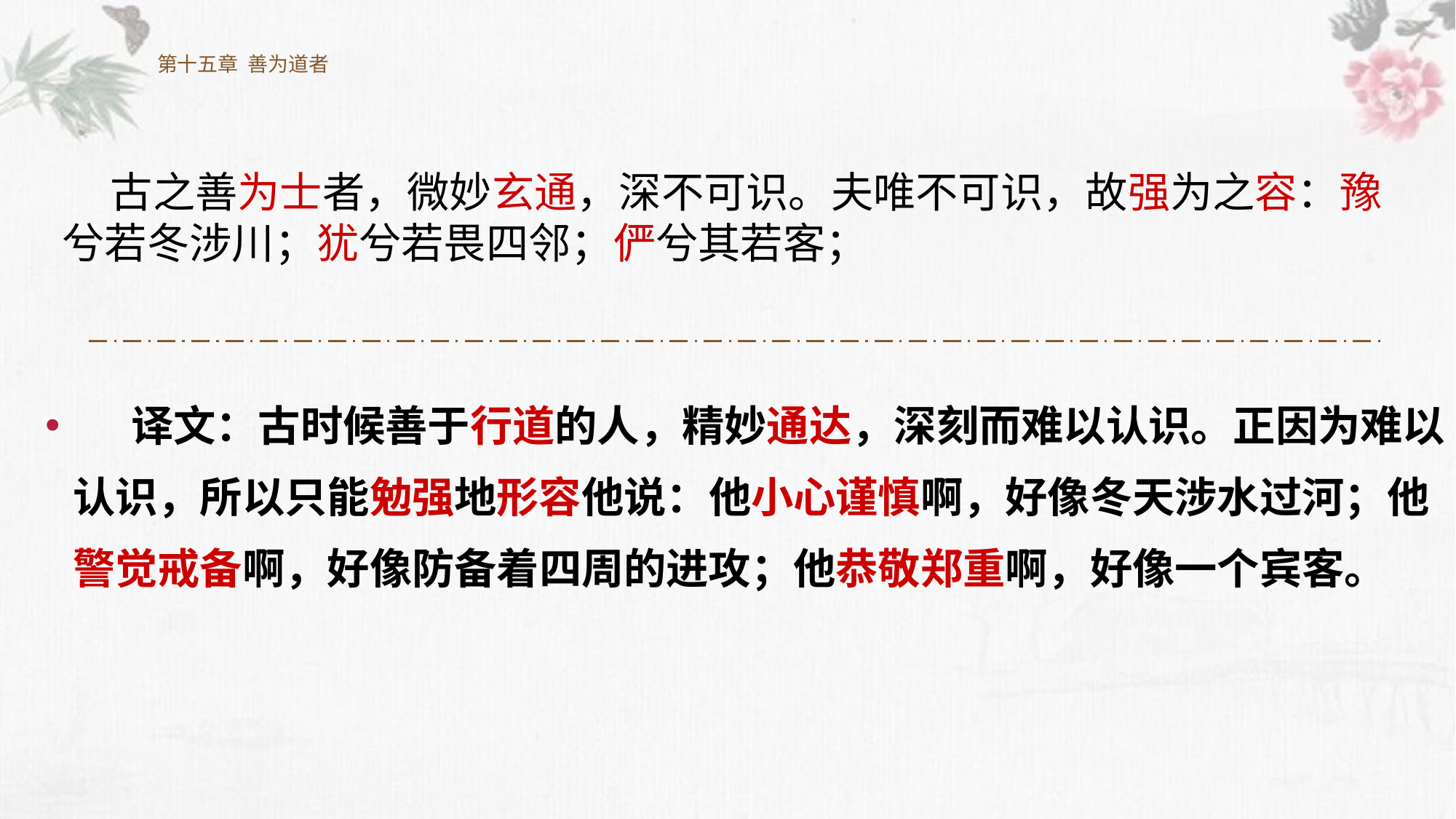

第十五章  善为道者
    古之善为士者，微妙玄通，深不可识。夫唯不可识，故强为之容：豫兮若冬涉川；犹兮若畏四邻；俨兮其若客；
     译文：古时候善于行道的人，精妙通达，深刻而难以认识。正因为难以认识，所以只能勉强地形容他说：他小心谨慎啊，好像冬天涉水过河；他警觉戒备啊，好像防备着四周的进攻；他恭敬郑重啊，好像一个宾客。